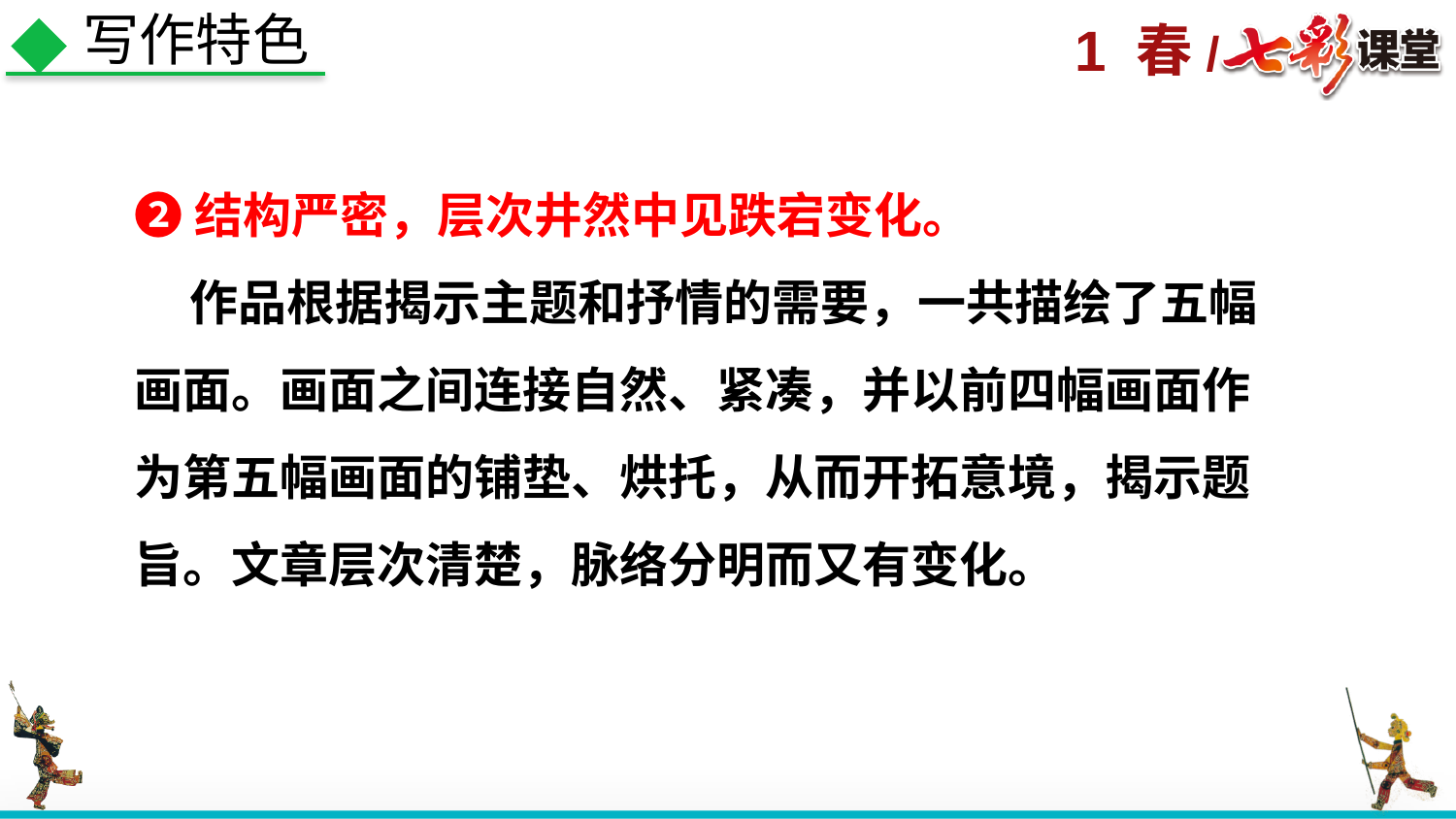

写作特色

❷结构严密，层次井然中见跌宕变化。
    作品根据揭示主题和抒情的需要，一共描绘了五幅画面。画面之间连接自然、紧凑，并以前四幅画面作为第五幅画面的铺垫、烘托，从而开拓意境，揭示题旨。文章层次清楚，脉络分明而又有变化。